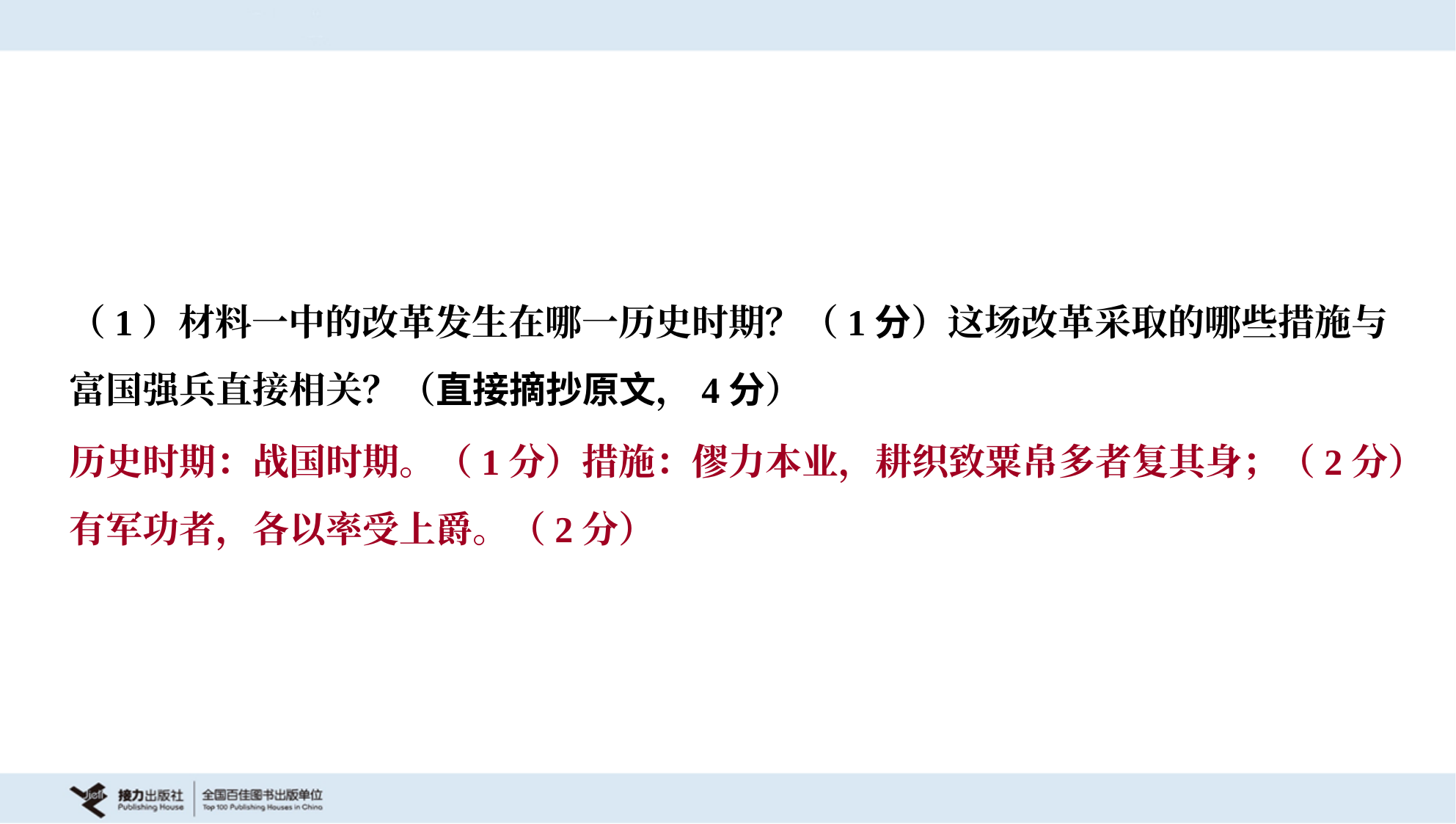

（1）材料一中的改革发生在哪一历史时期？（1分）这场改革采取的哪些措施与
富国强兵直接相关？（直接摘抄原文，4分）
历史时期：战国时期。（1分）措施：僇力本业，耕织致粟帛多者复其身；（2分）
有军功者，各以率受上爵。（2分）